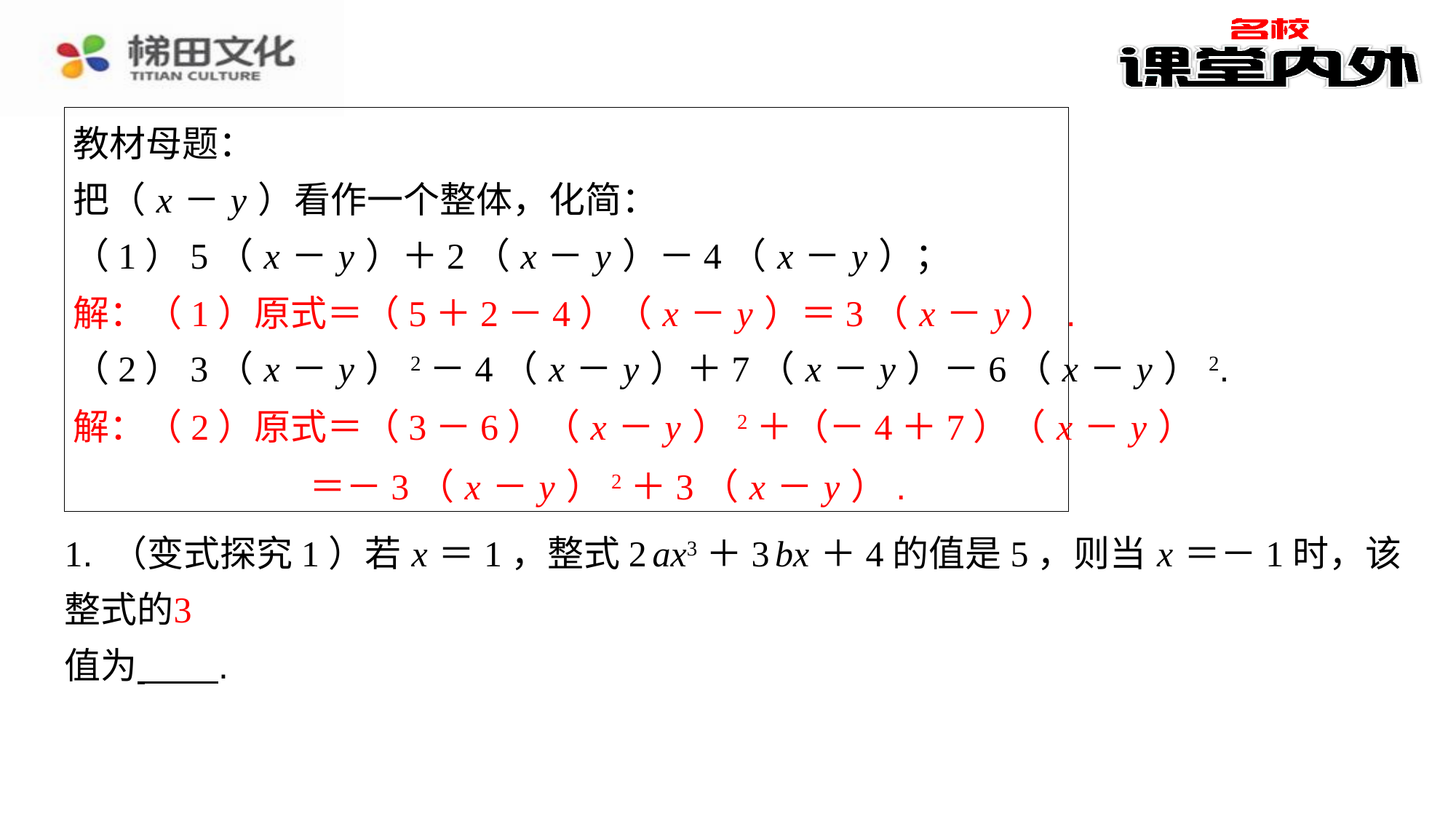

教材母题：
把（ x － y ）看作一个整体，化简：
（1）5（ x － y ）＋2（ x － y ）－4（ x － y ）；
解：（1）原式＝（5＋2－4）（ x － y ）＝3（ x － y ）.
（2）3（ x － y ）2－4（ x － y ）＋7（ x － y ）－6（ x － y ）2.
解：（2）原式＝（3－6）（ x － y ）2＋（－4＋7）（ x － y ）
＝－3（ x － y ）2＋3（ x － y ）.
解：（1）原式＝（5＋2－4）（ x － y ）＝3（ x － y ）.
解：（2）原式＝（3－6）（ x － y ）2＋（－4＋7）（ x － y ）
＝－3（ x － y ）2＋3（ x － y ）.
1. （变式探究1）若 x ＝1，整式2 ax3＋3 bx ＋4的值是5，则当 x ＝－1时，该整式的
值为            ⁠.
3